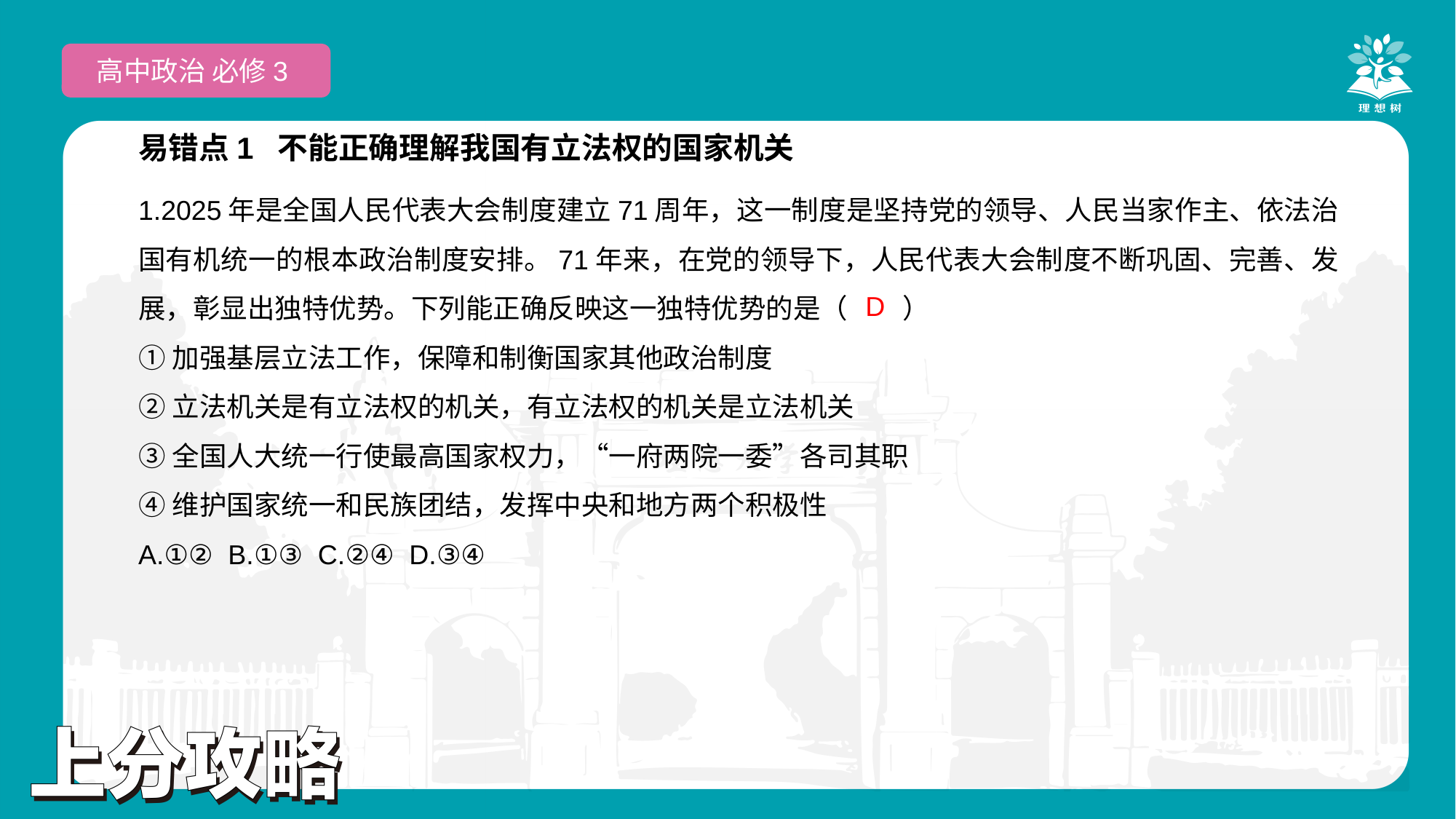

高中政治 必修3
易错点1  不能正确理解我国有立法权的国家机关
1.2025年是全国人民代表大会制度建立71周年，这一制度是坚持党的领导、人民当家作主、依法治国有机统一的根本政治制度安排。71年来，在党的领导下，人民代表大会制度不断巩固、完善、发展，彰显出独特优势。下列能正确反映这一独特优势的是（　　）
①加强基层立法工作，保障和制衡国家其他政治制度
②立法机关是有立法权的机关，有立法权的机关是立法机关
③全国人大统一行使最高国家权力，“一府两院一委”各司其职
④维护国家统一和民族团结，发挥中央和地方两个积极性
A.①②  B.①③  C.②④  D.③④

 D